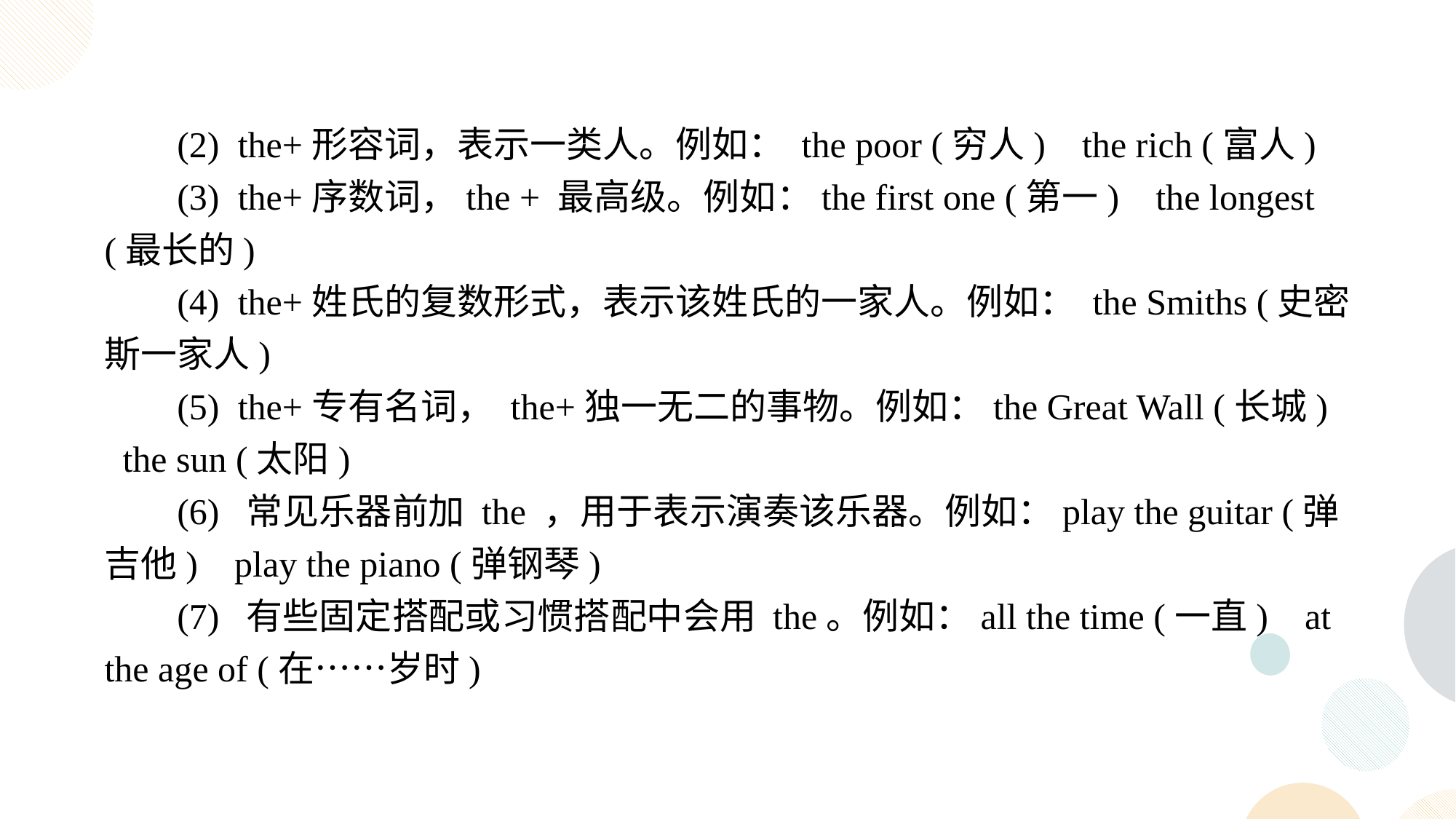

(2)  the+形容词，表示一类人。例如： the poor (穷人)    the rich (富人)
(3)  the+序数词，the + 最高级。例如：the first one (第一)    the longest (最长的)
(4)  the+姓氏的复数形式，表示该姓氏的一家人。例如： the Smiths (史密斯一家人)
(5)  the+专有名词， the+独一无二的事物。例如：the Great Wall (长城)     the sun (太阳)
(6)  常见乐器前加 the ，用于表示演奏该乐器。例如：play the guitar (弹吉他)    play the piano (弹钢琴)
(7)  有些固定搭配或习惯搭配中会用 the。例如：all the time (一直)    at the age of (在……岁时)